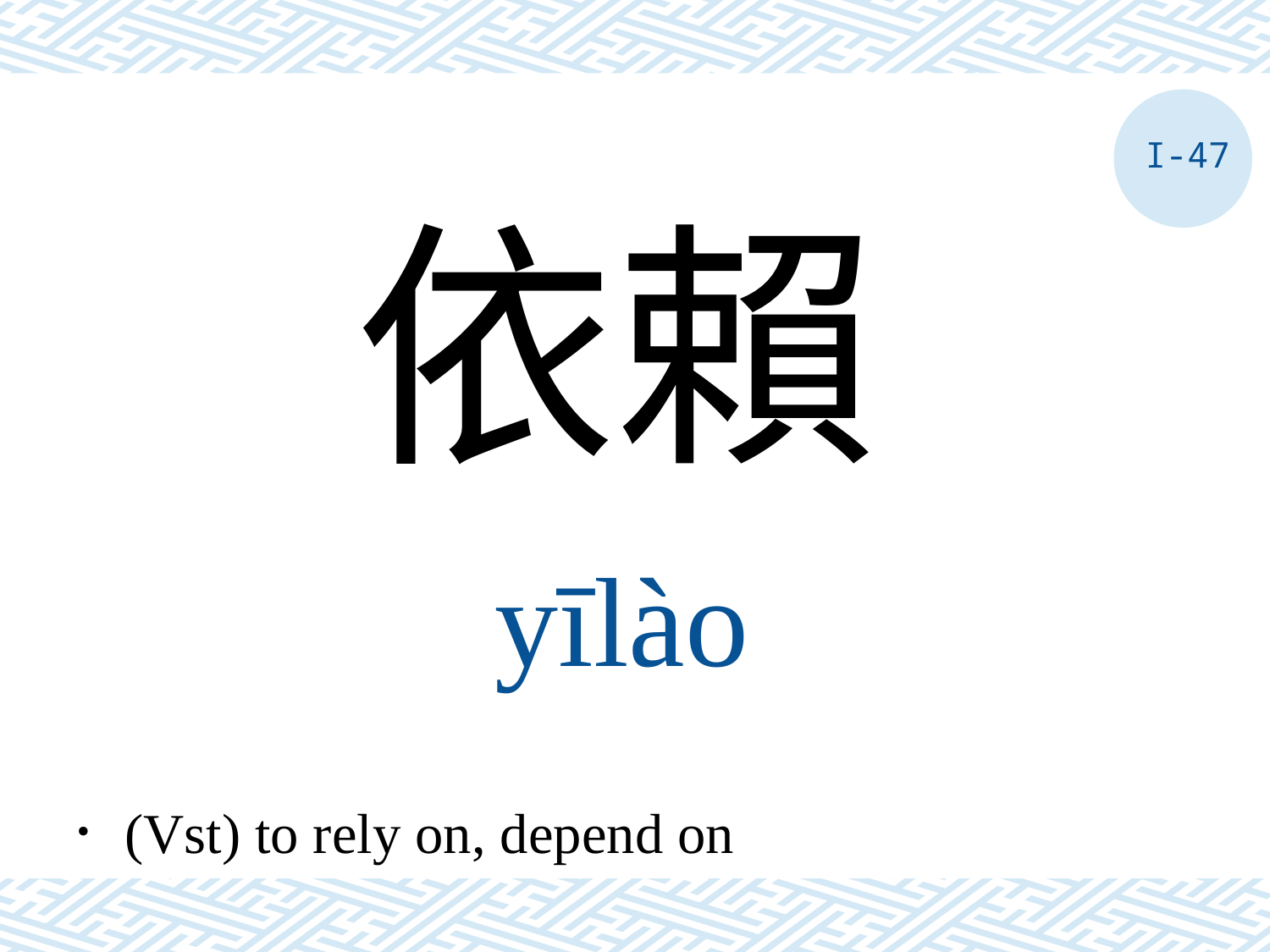

I-47

依賴
yīlào
．(Vst) to rely on, depend on